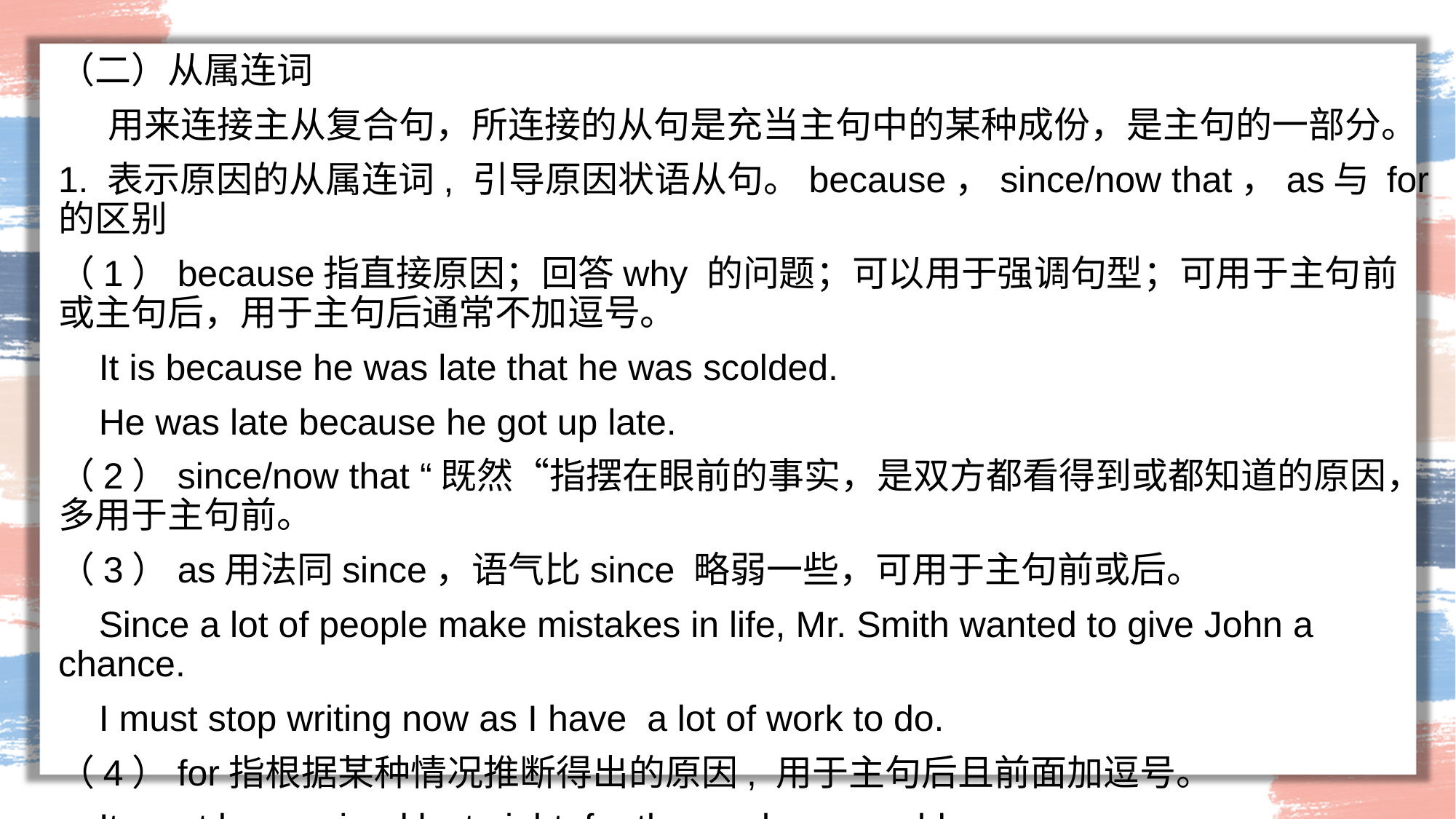

（二）从属连词
     用来连接主从复合句，所连接的从句是充当主句中的某种成份，是主句的一部分。
1. 表示原因的从属连词, 引导原因状语从句。because，since/now that，as与 for的区别
（1）because指直接原因；回答why 的问题；可以用于强调句型；可用于主句前或主句后，用于主句后通常不加逗号。
    It is because he was late that he was scolded.
    He was late because he got up late.
（2）since/now that “既然“指摆在眼前的事实，是双方都看得到或都知道的原因，多用于主句前。
（3）as用法同since，语气比since 略弱一些，可用于主句前或后。
    Since a lot of people make mistakes in life, Mr. Smith wanted to give John a chance.
    I must stop writing now as I have  a lot of work to do.
（4）for指根据某种情况推断得出的原因, 用于主句后且前面加逗号。
    It must have rained last night, for the road was muddy.